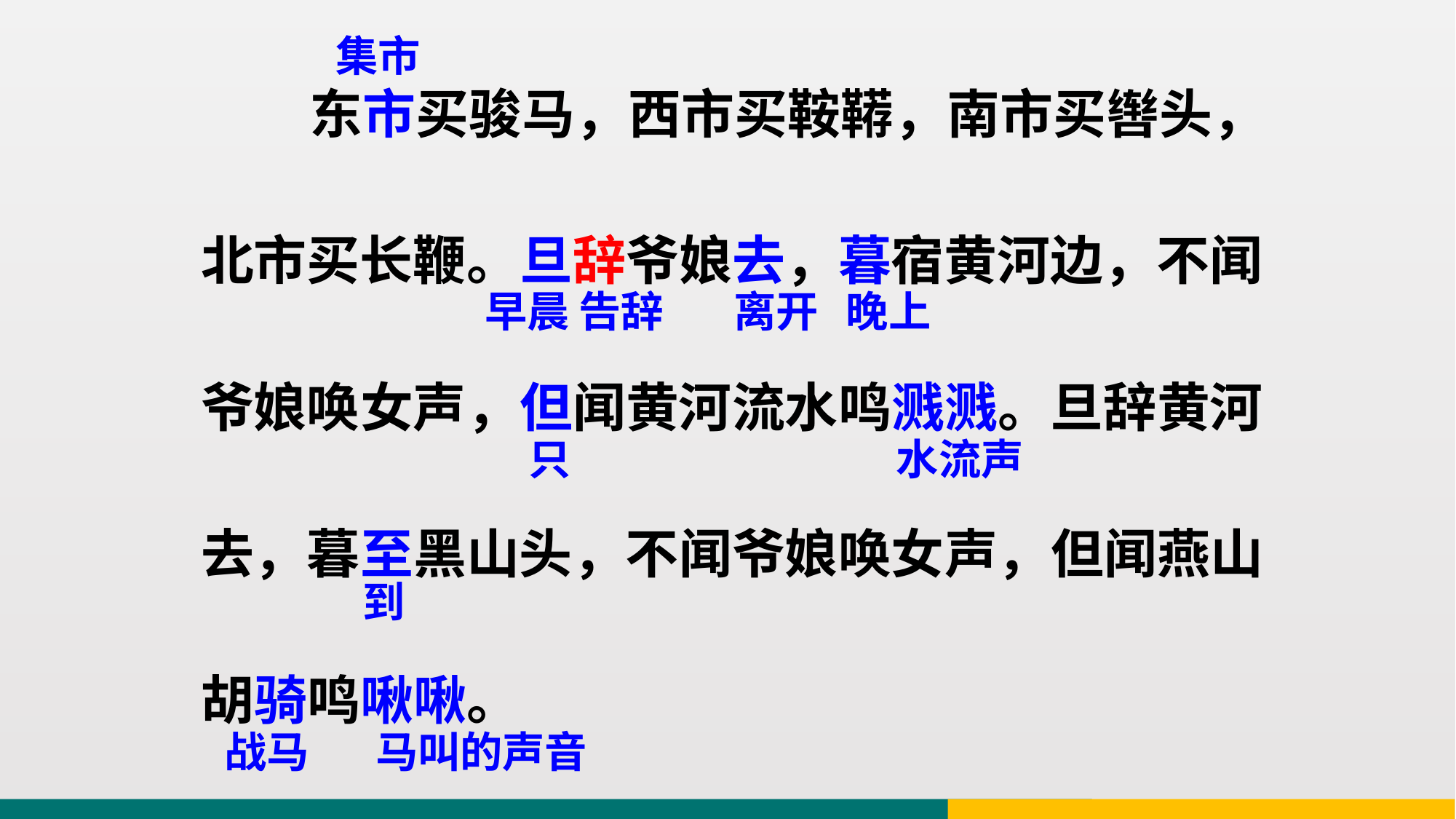

集市
        东市买骏马，西市买鞍鞯，南市买辔头，

北市买长鞭。旦辞爷娘去，暮宿黄河边，不闻

爷娘唤女声，但闻黄河流水鸣溅溅。旦辞黄河

去，暮至黑山头，不闻爷娘唤女声，但闻燕山

胡骑鸣啾啾。
早晨
离开
晚上
告辞
只
水流声
到
战马
马叫的声音